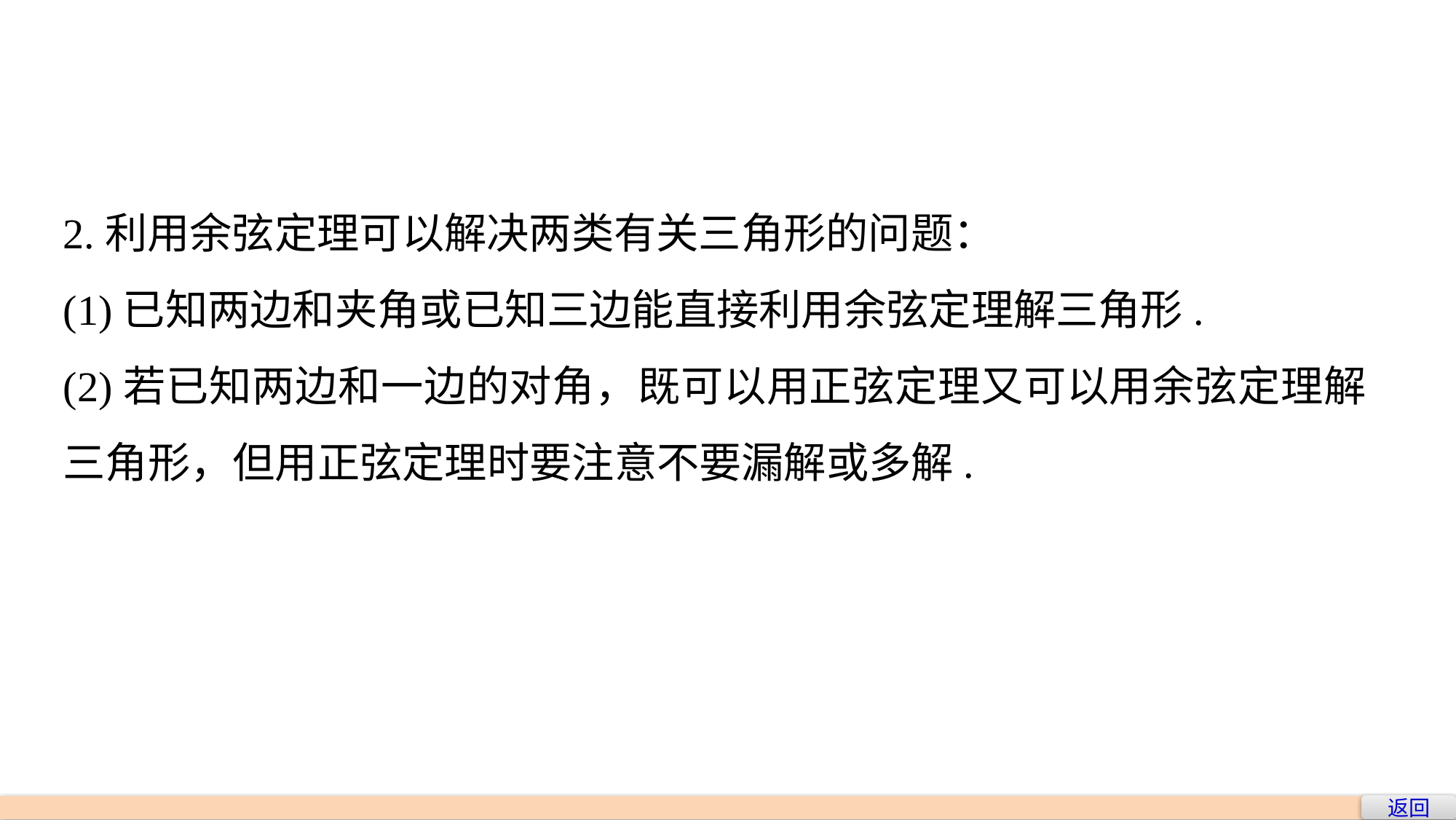

2.利用余弦定理可以解决两类有关三角形的问题：
(1)已知两边和夹角或已知三边能直接利用余弦定理解三角形.
(2)若已知两边和一边的对角，既可以用正弦定理又可以用余弦定理解三角形，但用正弦定理时要注意不要漏解或多解.
返回